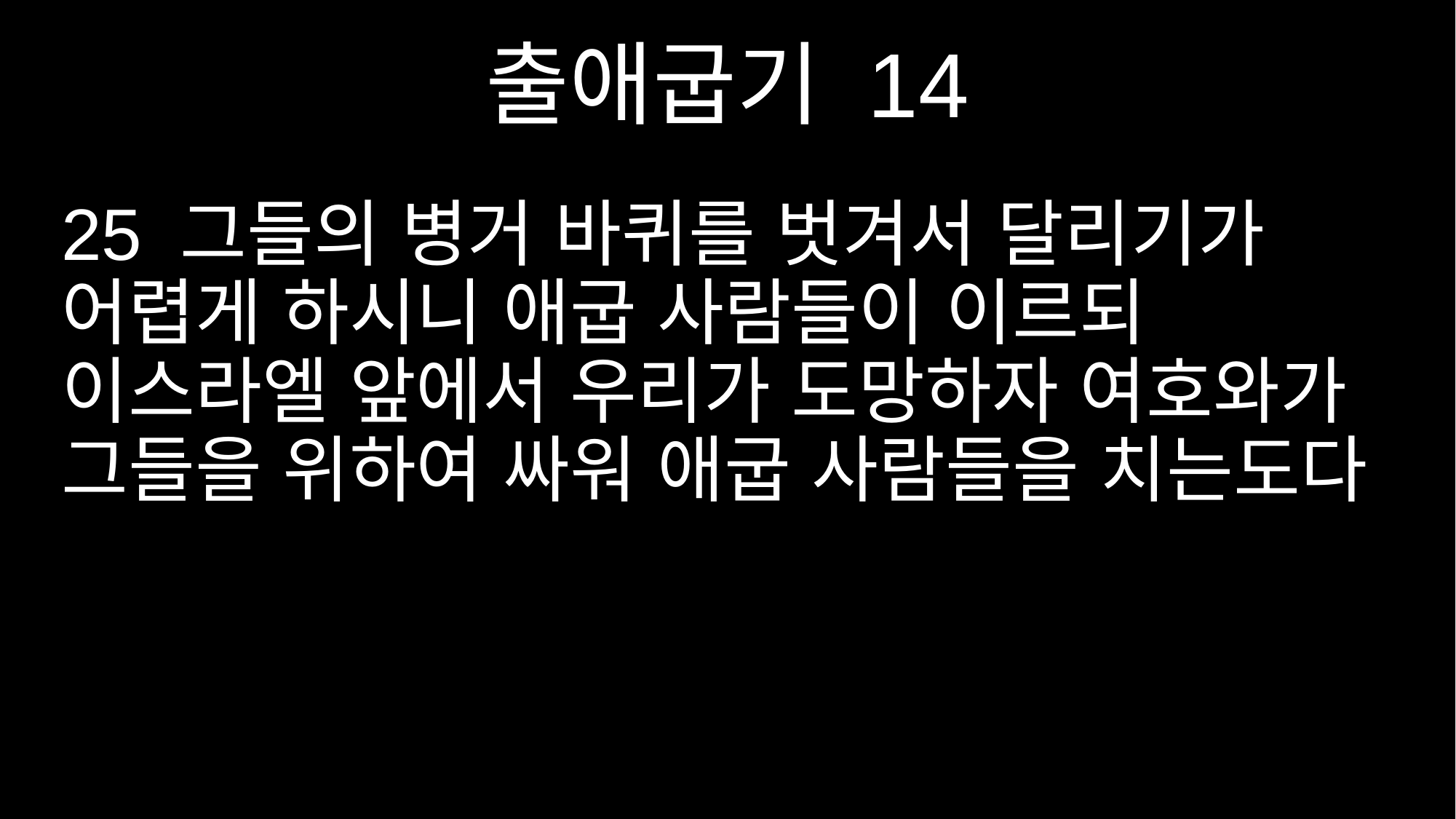

출애굽기 14
25 그들의 병거 바퀴를 벗겨서 달리기가 어렵게 하시니 애굽 사람들이 이르되 이스라엘 앞에서 우리가 도망하자 여호와가 그들을 위하여 싸워 애굽 사람들을 치는도다